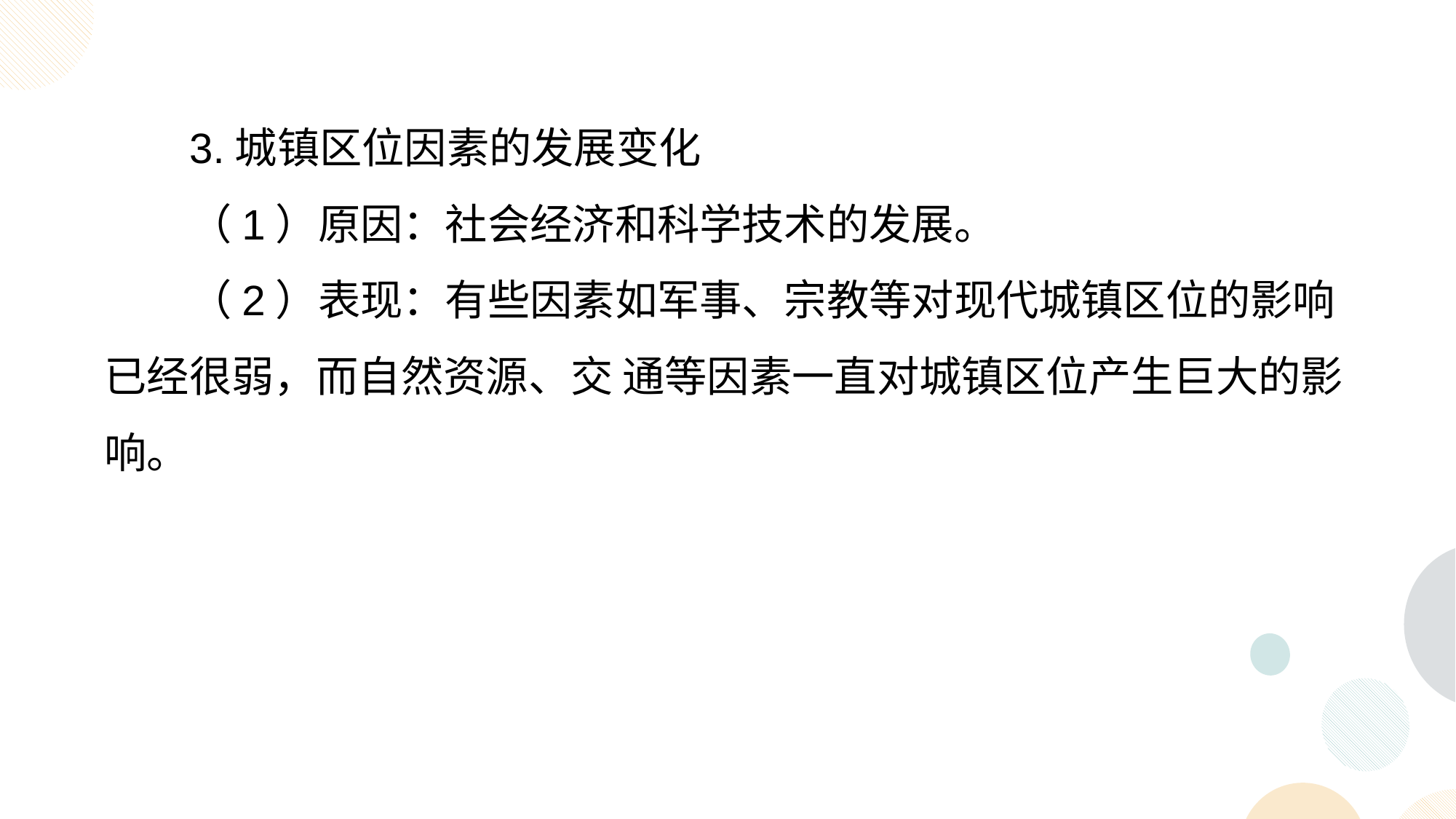

3.城镇区位因素的发展变化
（1）原因：社会经济和科学技术的发展。
（2）表现：有些因素如军事、宗教等对现代城镇区位的影响已经很弱，而自然资源、交 通等因素一直对城镇区位产生巨大的影响。